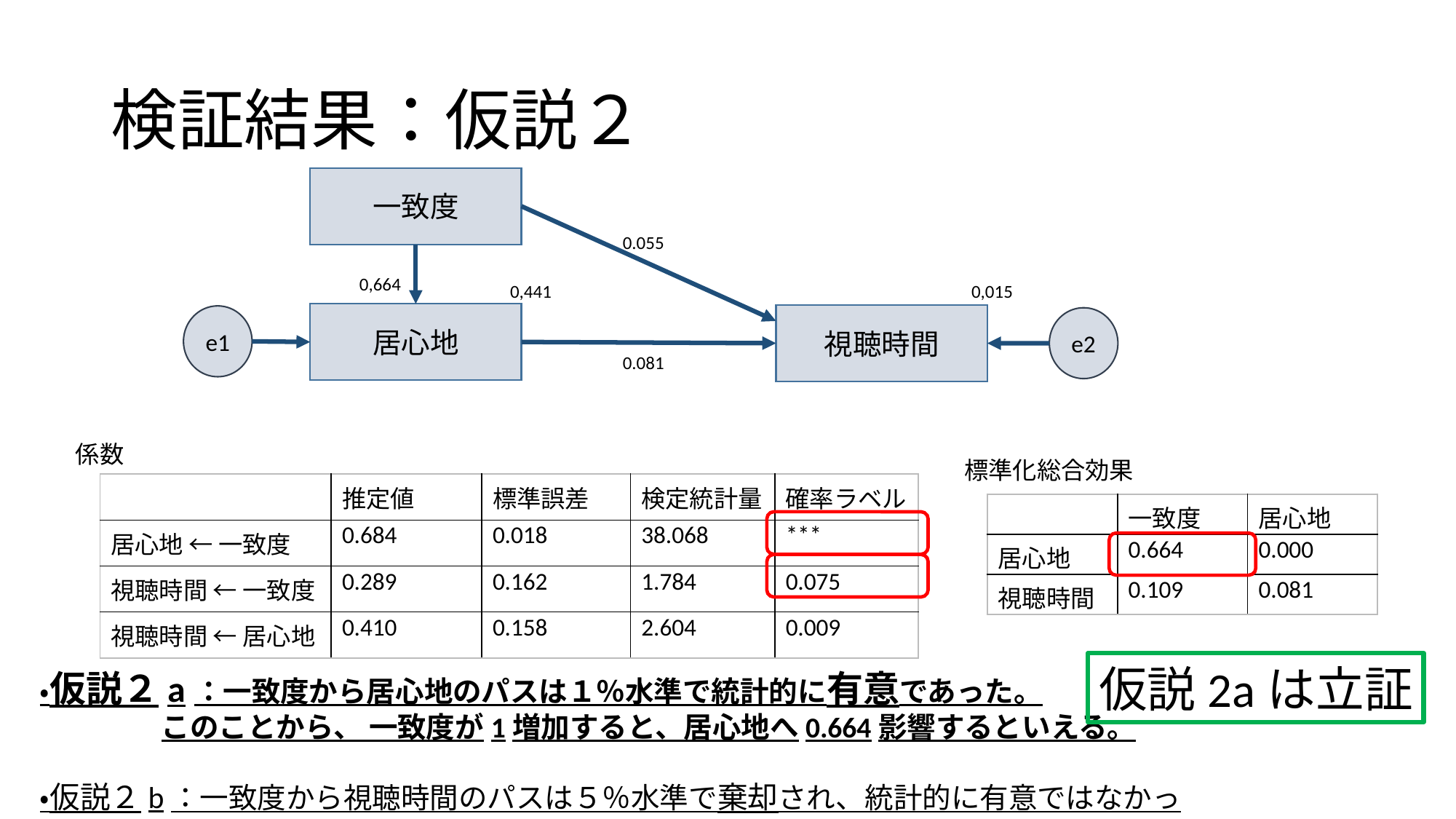

# 検証結果：仮説２
一致度
0.055
0,664
0,441
0,015
居心地
視聴時間
e1
e2
0.081
係数
標準化総合効果
|  | 推定値 | 標準誤差 | 検定統計量 | 確率ラベル |
| --- | --- | --- | --- | --- |
| 居心地 ← 一致度 | 0.684 | 0.018 | 38.068 | \*\*\* |
| 視聴時間 ← 一致度 | 0.289 | 0.162 | 1.784 | 0.075 |
| 視聴時間 ← 居心地 | 0.410 | 0.158 | 2.604 | 0.009 |
|  | 一致度 | 居心地 |
| --- | --- | --- |
| 居心地 | 0.664 | 0.000 |
| 視聴時間 | 0.109 | 0.081 |

仮説2aは立証
・仮説２a：一致度から居心地のパスは１％水準で統計的に有意であった。
　　　　 このことから、 一致度が1増加すると、居心地へ0.664影響するといえる。

・仮説２b：一致度から視聴時間のパスは５％水準で棄却され、統計的に有意ではなかった。